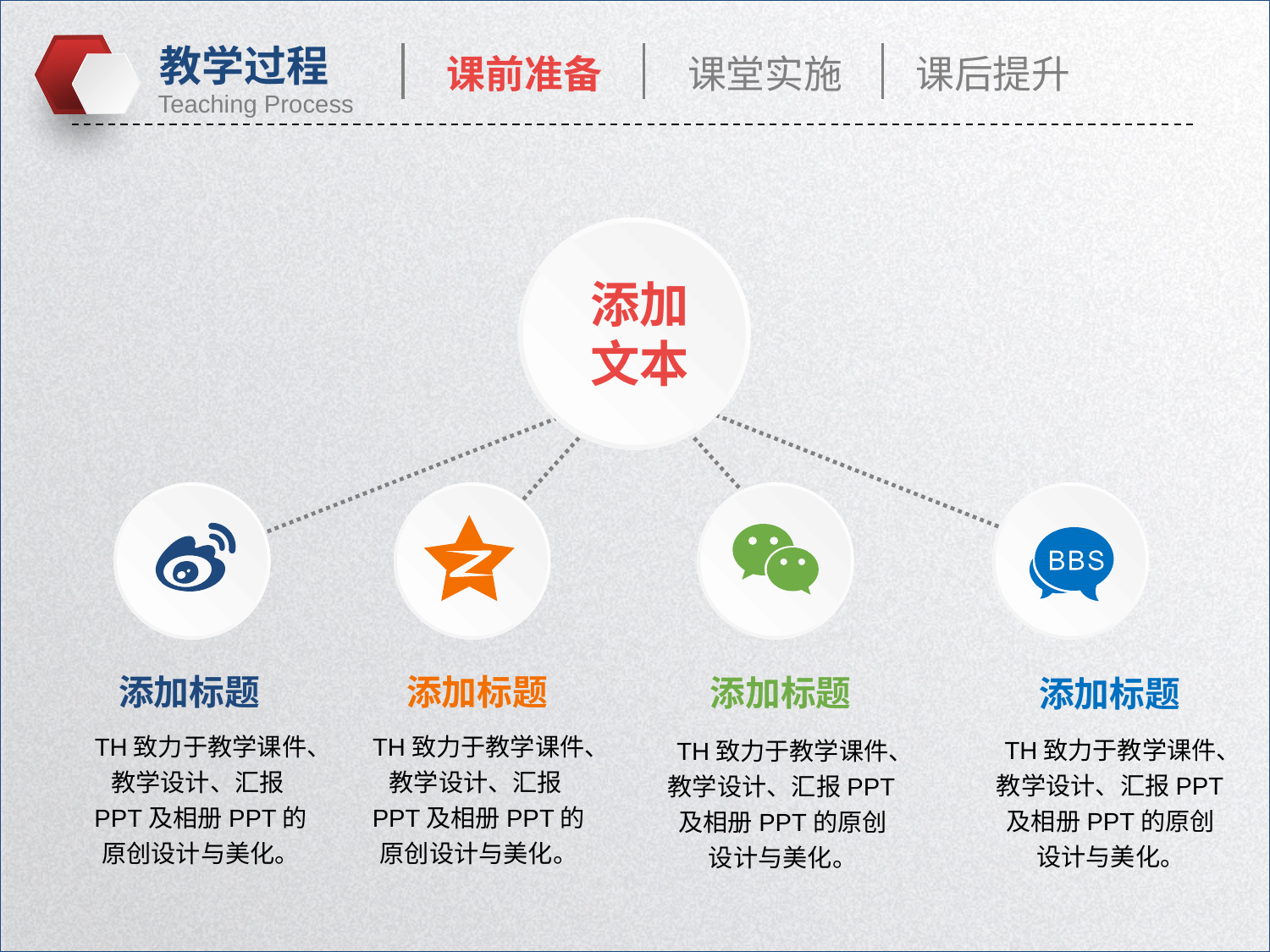

课前准备
课堂实施
课后提升

添加
文本

添加标题
添加标题
添加标题
添加标题
TH致力于教学课件、教学设计、汇报PPT及相册PPT的原创设计与美化。
TH致力于教学课件、教学设计、汇报PPT及相册PPT的原创设计与美化。
TH致力于教学课件、教学设计、汇报PPT及相册PPT的原创设计与美化。
TH致力于教学课件、教学设计、汇报PPT及相册PPT的原创设计与美化。